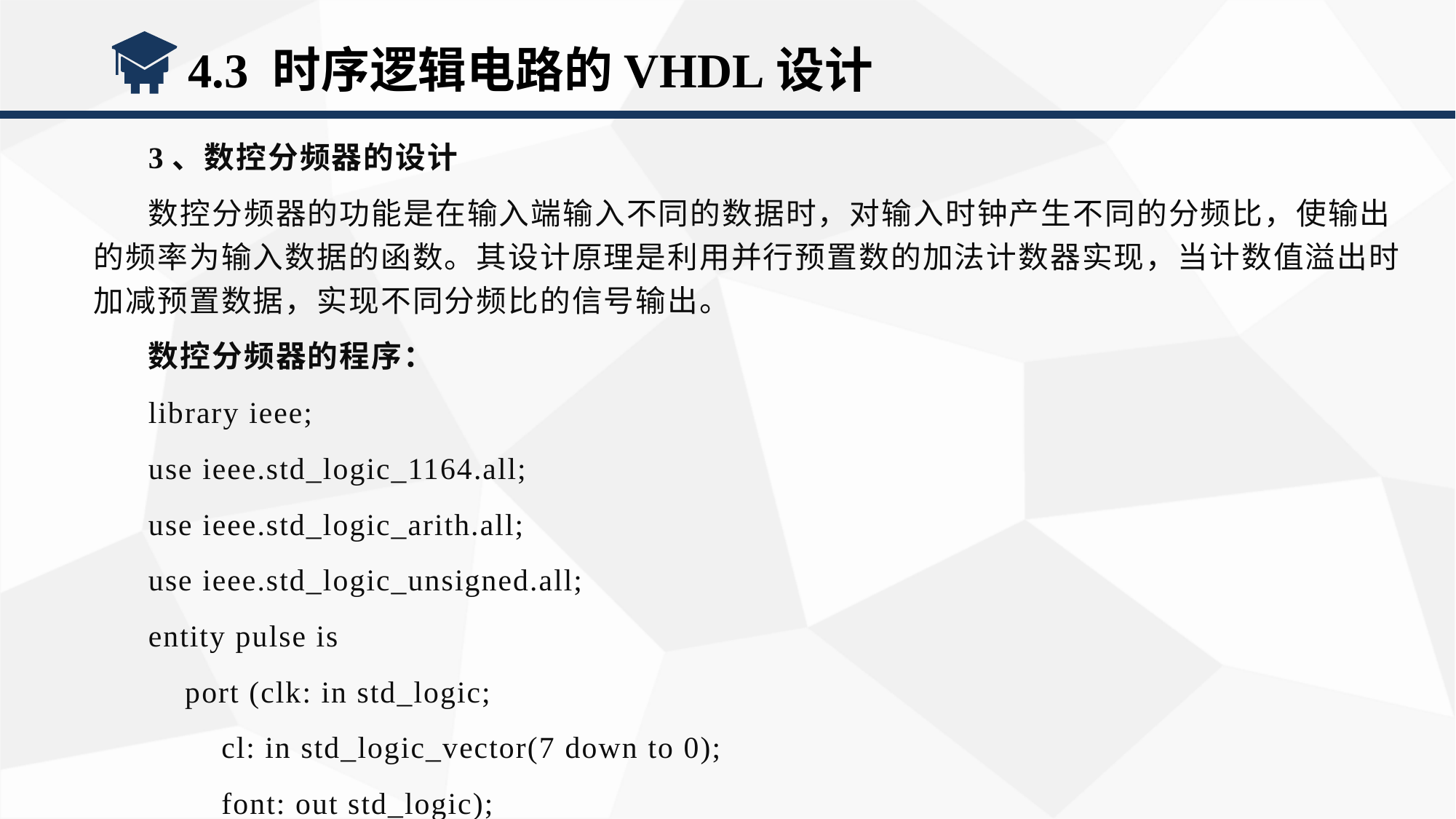

4.3 时序逻辑电路的VHDL设计

3、数控分频器的设计
数控分频器的功能是在输入端输入不同的数据时，对输入时钟产生不同的分频比，使输出的频率为输入数据的函数。其设计原理是利用并行预置数的加法计数器实现，当计数值溢出时加减预置数据，实现不同分频比的信号输出。
数控分频器的程序：
library ieee;
use ieee.std_logic_1164.all;
use ieee.std_logic_arith.all;
use ieee.std_logic_unsigned.all;
entity pulse is
    port (clk: in std_logic;
        cl: in std_logic_vector(7 down to 0);
        font: out std_logic);